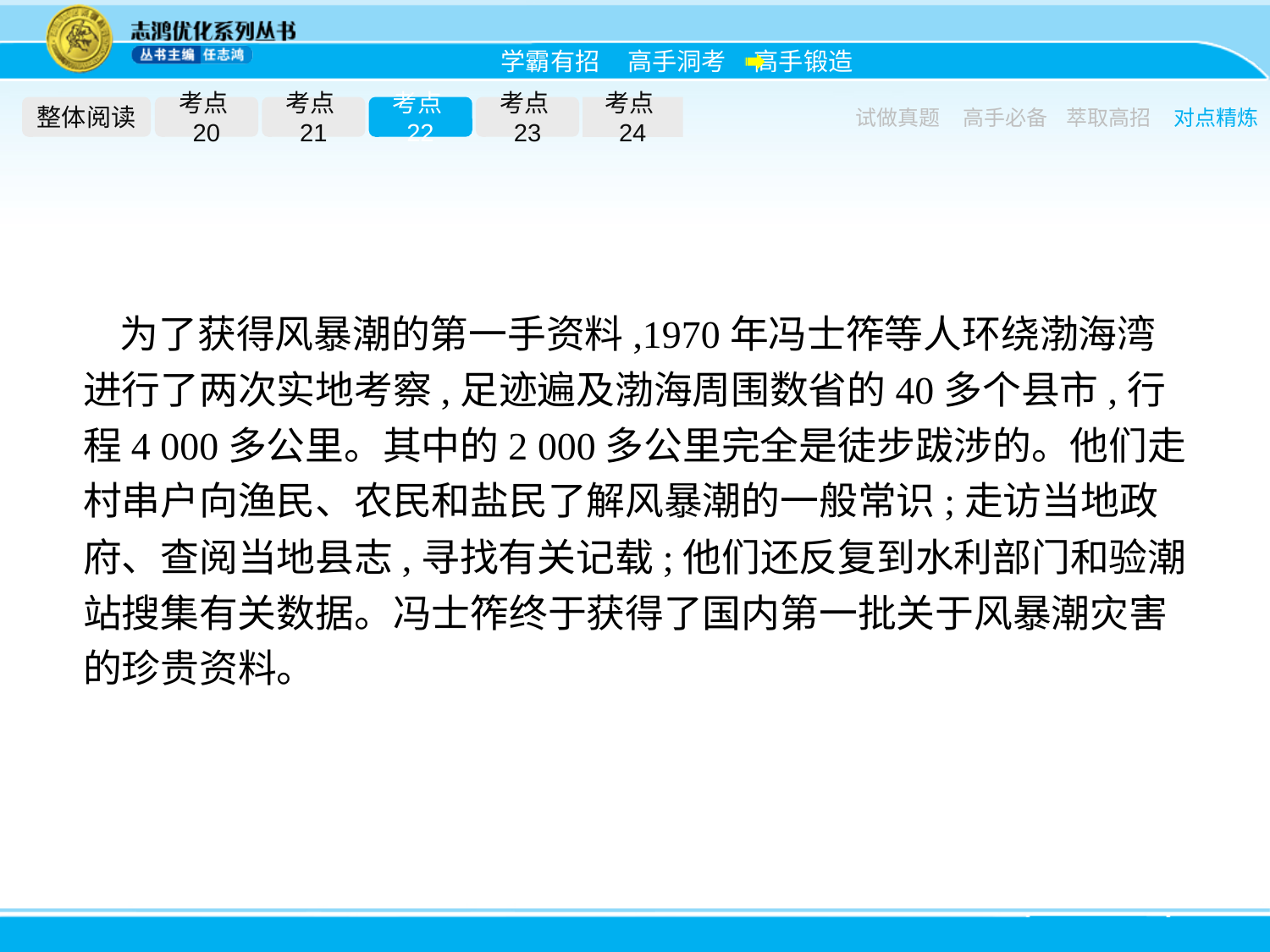

整体阅读
考点20
考点21
考点22
考点23
考点24
试做真题
高手必备
萃取高招
对点精炼
为了获得风暴潮的第一手资料,1970年冯士筰等人环绕渤海湾进行了两次实地考察,足迹遍及渤海周围数省的40多个县市,行程4 000多公里。其中的2 000多公里完全是徒步跋涉的。他们走村串户向渔民、农民和盐民了解风暴潮的一般常识;走访当地政府、查阅当地县志,寻找有关记载;他们还反复到水利部门和验潮站搜集有关数据。冯士筰终于获得了国内第一批关于风暴潮灾害的珍贵资料。